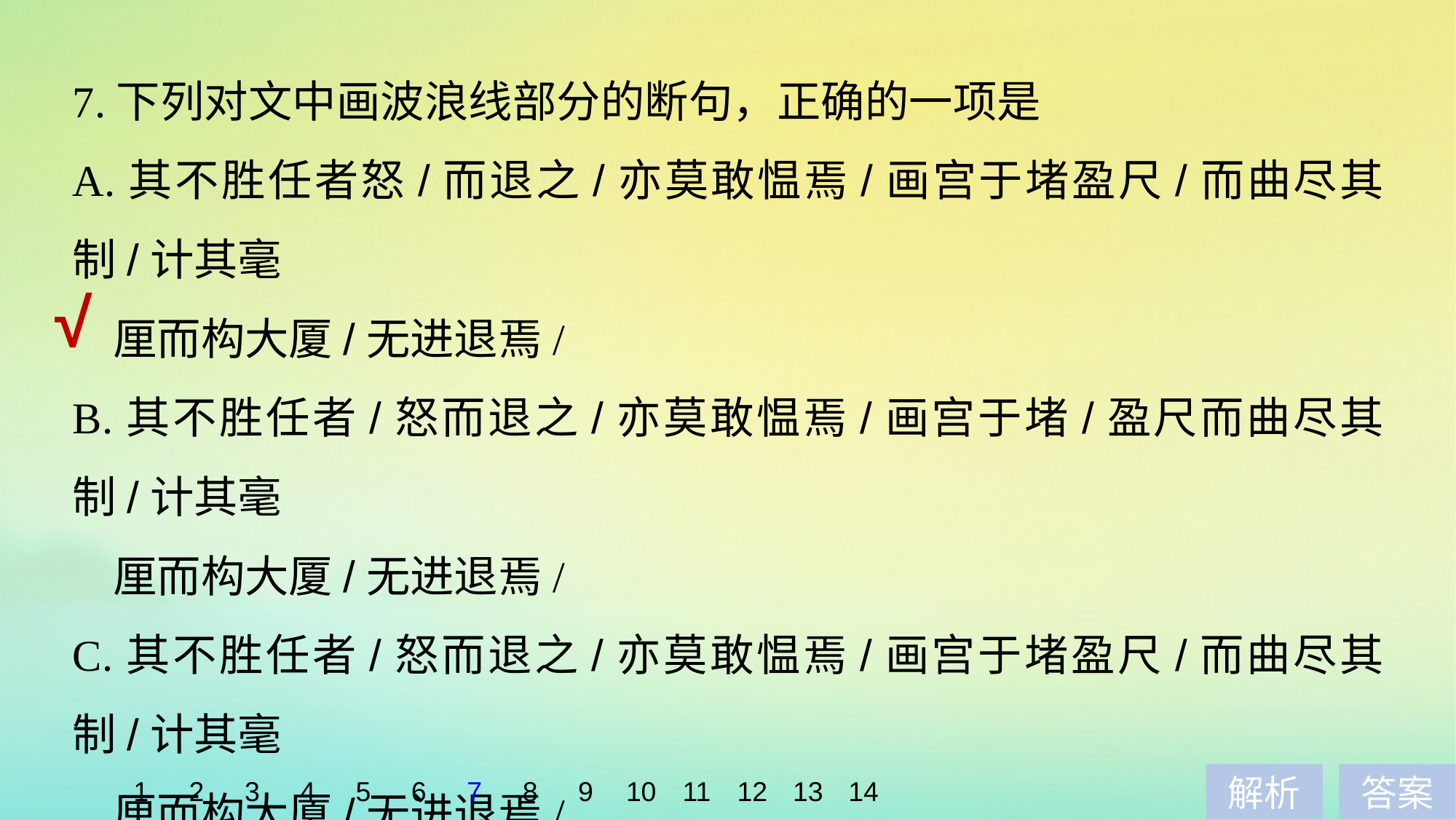

7.下列对文中画波浪线部分的断句，正确的一项是
A.其不胜任者怒/而退之/亦莫敢愠焉/画宫于堵盈尺/而曲尽其制/计其毫
   厘而构大厦/无进退焉/
B.其不胜任者/怒而退之/亦莫敢愠焉/画宫于堵/盈尺而曲尽其制/计其毫
   厘而构大厦/无进退焉/
C.其不胜任者/怒而退之/亦莫敢愠焉/画宫于堵盈尺/而曲尽其制/计其毫
   厘而构大厦/无进退焉/
D.其不胜任者怒/而退之/亦莫敢愠焉/画宫于堵/盈尺而曲尽其制/计其毫
   厘而构大厦/无进退焉/
√
1
2
3
4
5
6
7
8
9
10
11
12
13
14
解析
答案